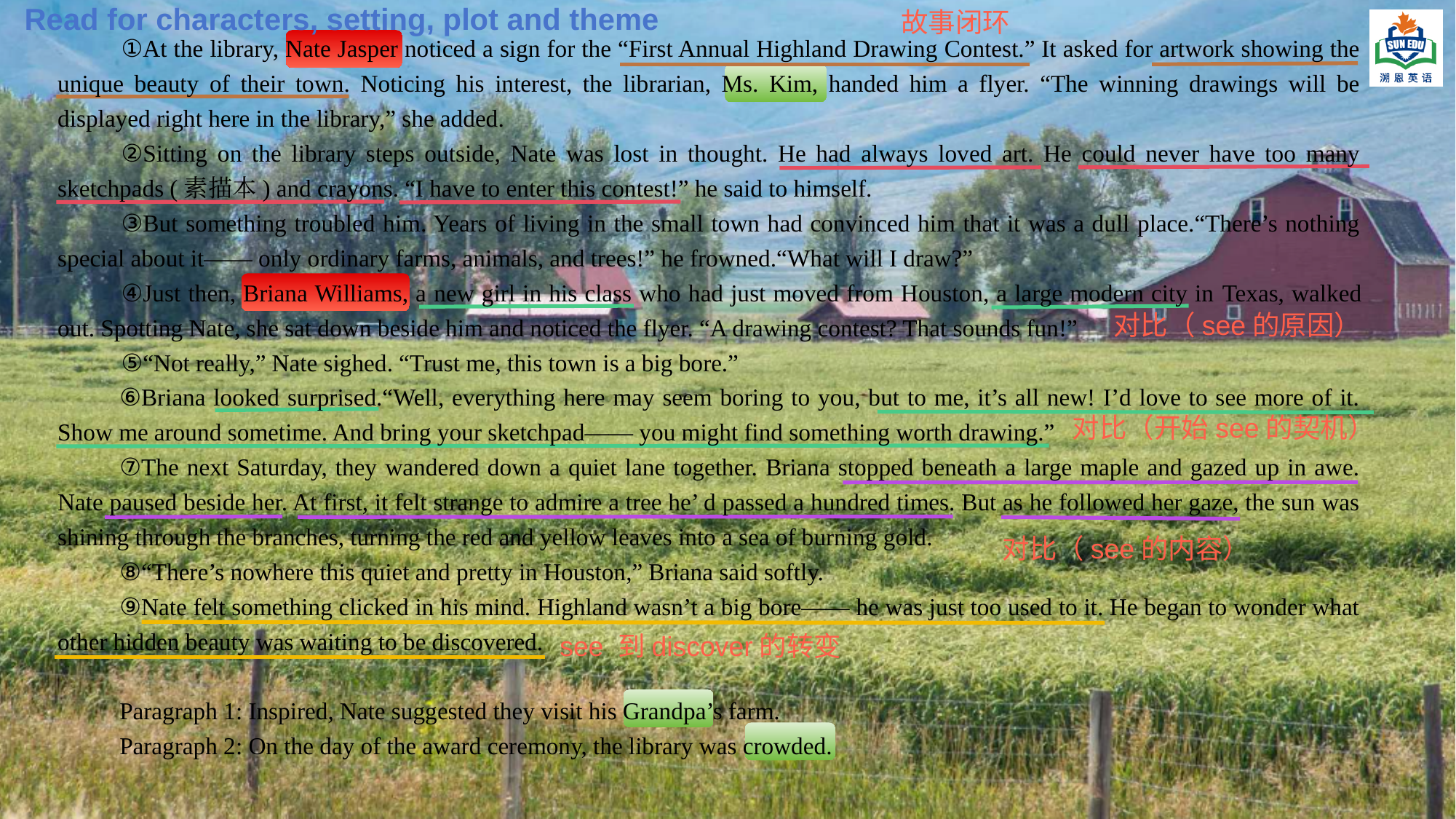

故事闭环
Read for characters, setting, plot and theme
①At the library, Nate Jasper noticed a sign for the “First Annual Highland Drawing Contest.” It asked for artwork showing the unique beauty of their town. Noticing his interest, the librarian, Ms. Kim, handed him a flyer. “The winning drawings will be displayed right here in the library,” she added.
②Sitting on the library steps outside, Nate was lost in thought. He had always loved art. He could never have too many sketchpads (素描本) and crayons. “I have to enter this contest!” he said to himself.
③But something troubled him. Years of living in the small town had convinced him that it was a dull place.“There’s nothing special about it—— only ordinary farms, animals, and trees!” he frowned.“What will I draw?”
④Just then, Briana Williams, a new girl in his class who had just moved from Houston, a large modern city in Texas, walked out. Spotting Nate, she sat down beside him and noticed the flyer. “A drawing contest? That sounds fun!”
⑤“Not really,” Nate sighed. “Trust me, this town is a big bore.”
⑥Briana looked surprised.“Well, everything here may seem boring to you, but to me, it’s all new! I’d love to see more of it. Show me around sometime. And bring your sketchpad—— you might find something worth drawing.”
⑦The next Saturday, they wandered down a quiet lane together. Briana stopped beneath a large maple and gazed up in awe. Nate paused beside her. At first, it felt strange to admire a tree he’ d passed a hundred times. But as he followed her gaze, the sun was shining through the branches, turning the red and yellow leaves into a sea of burning gold.
⑧“There’s nowhere this quiet and pretty in Houston,” Briana said softly.
⑨Nate felt something clicked in his mind. Highland wasn’t a big bore—— he was just too used to it. He began to wonder what other hidden beauty was waiting to be discovered.

Paragraph 1: Inspired, Nate suggested they visit his Grandpa’s farm.
Paragraph 2: On the day of the award ceremony, the library was crowded.

对比（see的原因）
对比（开始see的契机）

对比（see的内容）

see 到discover的转变